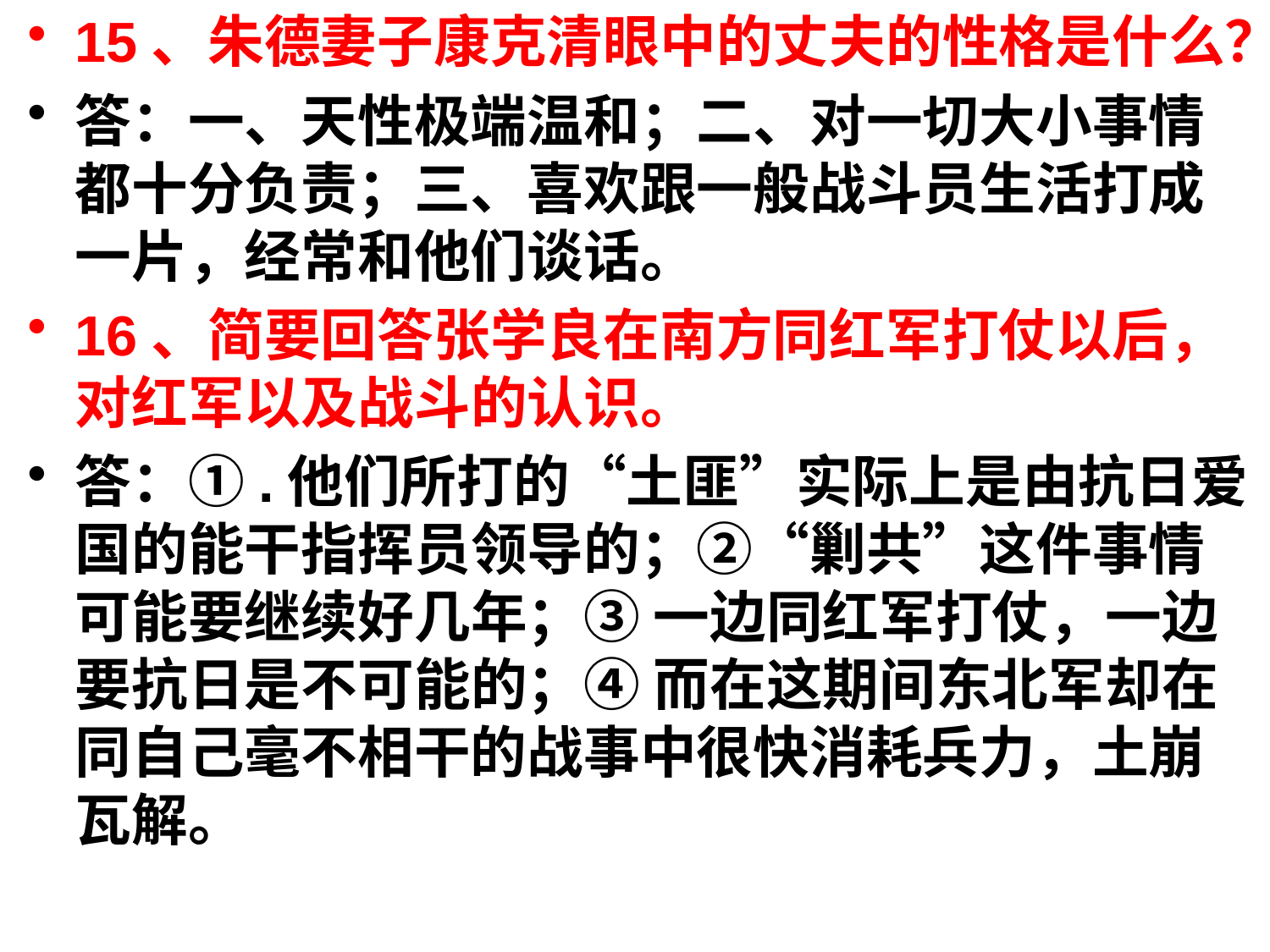

15、朱德妻子康克清眼中的丈夫的性格是什么？
答：一、天性极端温和；二、对一切大小事情都十分负责；三、喜欢跟一般战斗员生活打成一片，经常和他们谈话。
16、简要回答张学良在南方同红军打仗以后，对红军以及战斗的认识。
答：①.他们所打的“土匪”实际上是由抗日爱国的能干指挥员领导的；②“剿共”这件事情可能要继续好几年；③ 一边同红军打仗，一边要抗日是不可能的；④ 而在这期间东北军却在同自己毫不相干的战事中很快消耗兵力，土崩瓦解。
#